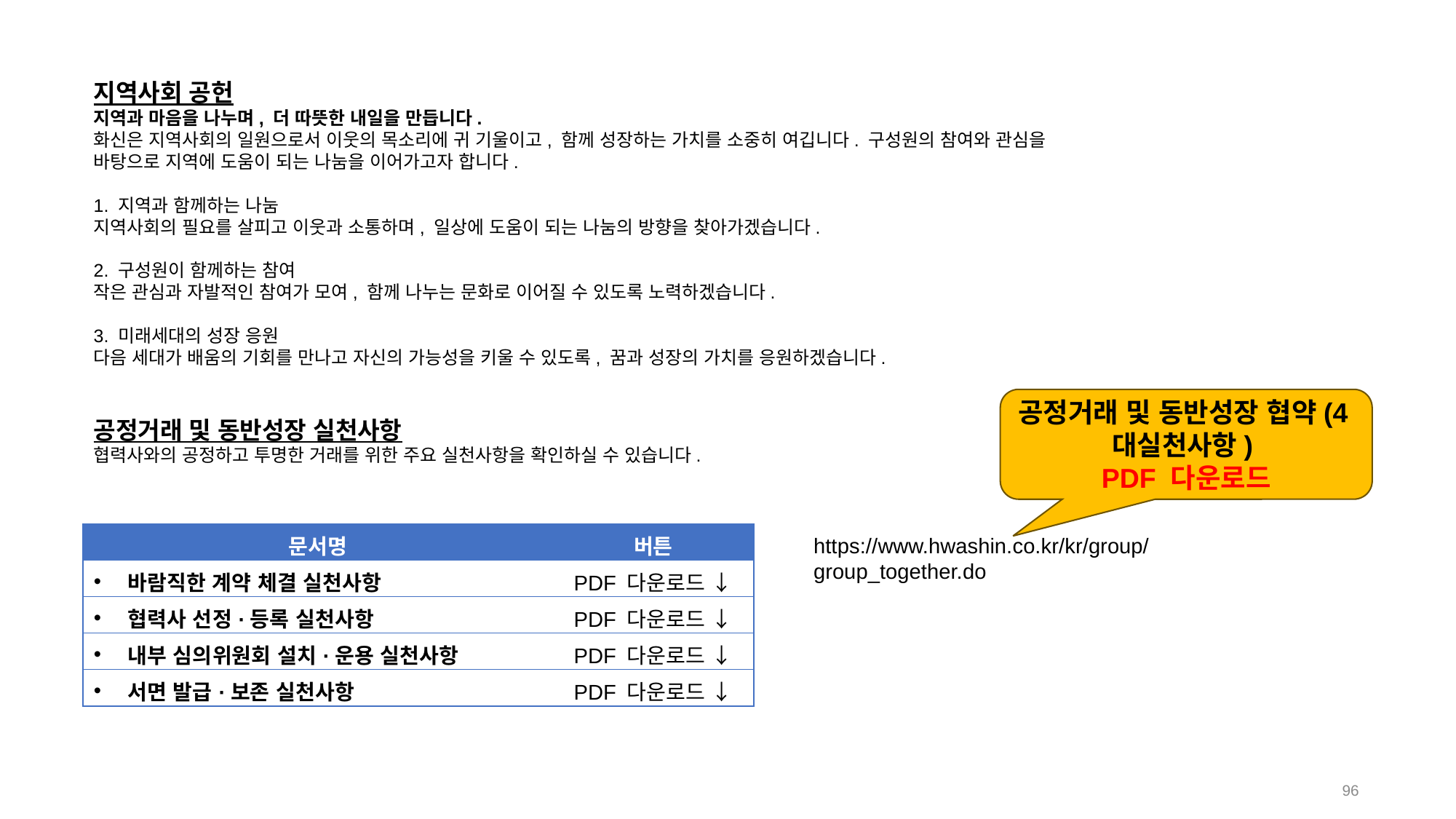

지역사회 공헌
지역과 마음을 나누며, 더 따뜻한 내일을 만듭니다.
화신은 지역사회의 일원으로서 이웃의 목소리에 귀 기울이고, 함께 성장하는 가치를 소중히 여깁니다. 구성원의 참여와 관심을 바탕으로 지역에 도움이 되는 나눔을 이어가고자 합니다.

1. 지역과 함께하는 나눔
지역사회의 필요를 살피고 이웃과 소통하며, 일상에 도움이 되는 나눔의 방향을 찾아가겠습니다.

2. 구성원이 함께하는 참여
작은 관심과 자발적인 참여가 모여, 함께 나누는 문화로 이어질 수 있도록 노력하겠습니다.

3. 미래세대의 성장 응원
다음 세대가 배움의 기회를 만나고 자신의 가능성을 키울 수 있도록, 꿈과 성장의 가치를 응원하겠습니다.

공정거래 및 동반성장 협약(4대실천사항)
PDF 다운로드
공정거래 및 동반성장 실천사항
협력사와의 공정하고 투명한 거래를 위한 주요 실천사항을 확인하실 수 있습니다.
| 문서명 | 버튼 |
| --- | --- |
| 바람직한 계약 체결 실천사항 | PDF 다운로드 ↓ |
| 협력사 선정·등록 실천사항 | PDF 다운로드 ↓ |
| 내부 심의위원회 설치·운용 실천사항 | PDF 다운로드 ↓ |
| 서면 발급·보존 실천사항 | PDF 다운로드 ↓ |
https://www.hwashin.co.kr/kr/group/group_together.do
96